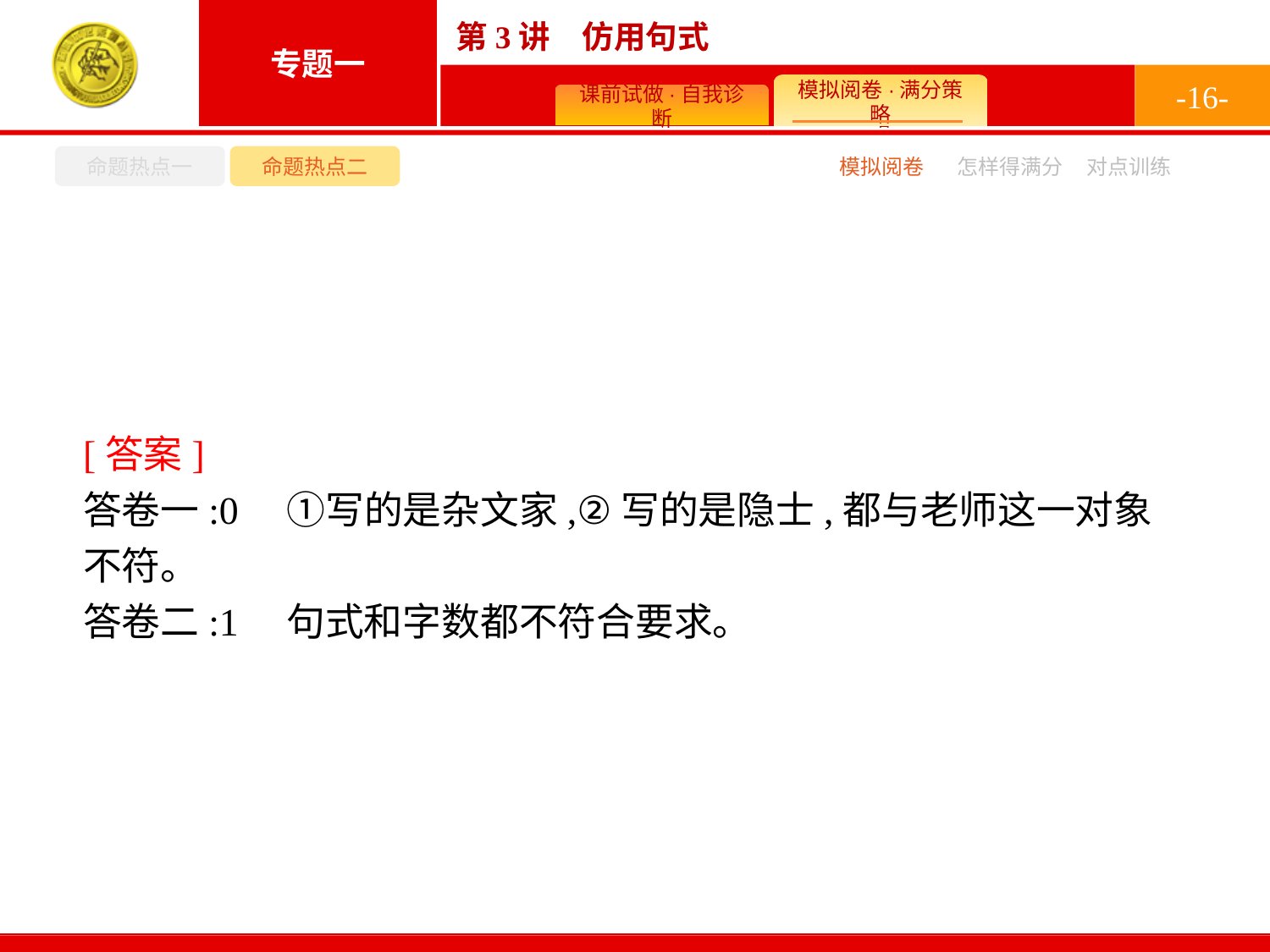

-16-
命题热点一
命题热点二
怎样得满分
模拟阅卷
对点训练
[答案]
答卷一:0　①写的是杂文家,②写的是隐士,都与老师这一对象不符。
答卷二:1　句式和字数都不符合要求。